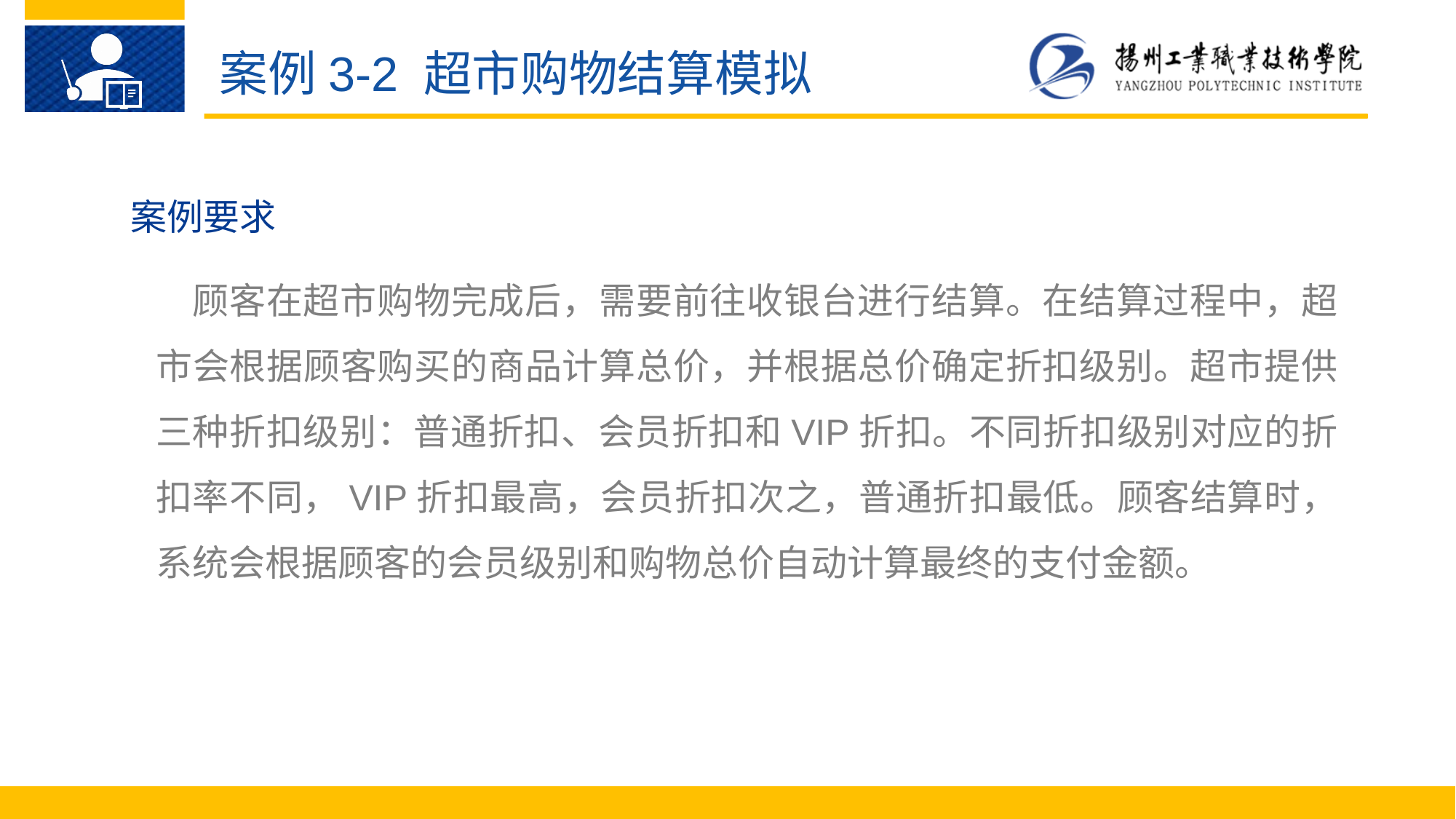

案例3-2 超市购物结算模拟
案例要求
顾客在超市购物完成后，需要前往收银台进行结算。在结算过程中，超市会根据顾客购买的商品计算总价，并根据总价确定折扣级别。超市提供三种折扣级别：普通折扣、会员折扣和VIP折扣。不同折扣级别对应的折扣率不同，VIP折扣最高，会员折扣次之，普通折扣最低。顾客结算时，系统会根据顾客的会员级别和购物总价自动计算最终的支付金额。